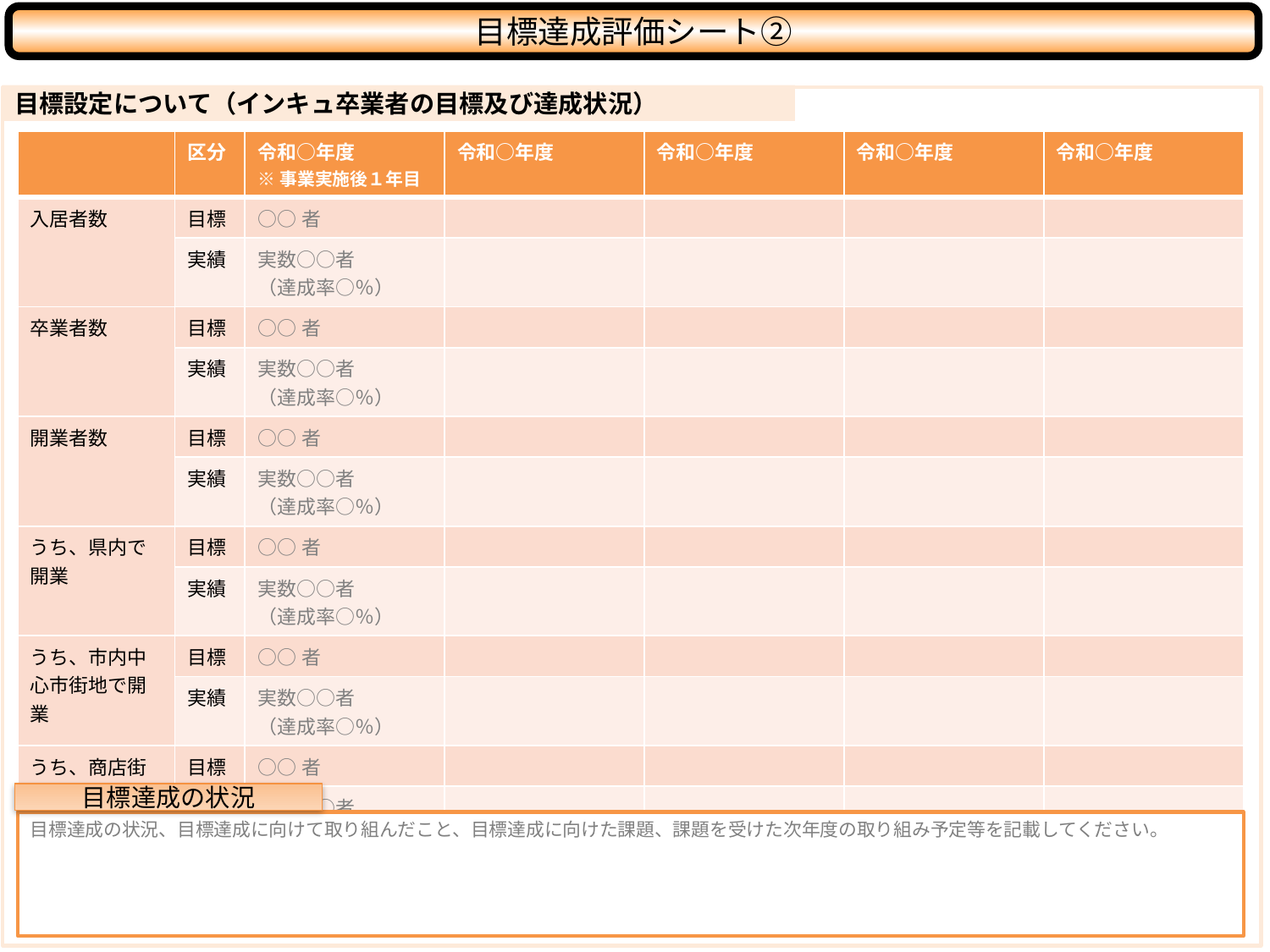

目標達成評価シート②
目標設定について（インキュ卒業者の目標及び達成状況）

|  | 区分 | 令和○年度 ※事業実施後１年目 | 令和○年度 | 令和○年度 | 令和○年度 | 令和○年度 |
| --- | --- | --- | --- | --- | --- | --- |
| 入居者数 | 目標 | ○○者 |  |  |  |  |
|  | 実績 | 実数○○者 （達成率○％） |  |  |  |  |
| 卒業者数 | 目標 | ○○者 |  |  |  |  |
|  | 実績 | 実数○○者 （達成率○％） |  |  |  |  |
| 開業者数 | 目標 | ○○者 |  |  |  |  |
|  | 実績 | 実数○○者 （達成率○％） |  |  |  |  |
| うち、県内で開業 | 目標 | ○○者 |  |  |  |  |
|  | 実績 | 実数○○者 （達成率○％） |  |  |  |  |
| うち、市内中心市街地で開業 | 目標 | ○○者 |  |  |  |  |
|  | 実績 | 実数○○者 （達成率○％） |  |  |  |  |
| うち、商店街内で開業 | 目標 | ○○者 |  |  |  |  |
|  | 実績 | 実数○○者 （達成率○％） |  |  |  |  |
目標達成の状況
目標達成の状況、目標達成に向けて取り組んだこと、目標達成に向けた課題、課題を受けた次年度の取り組み予定等を記載してください。